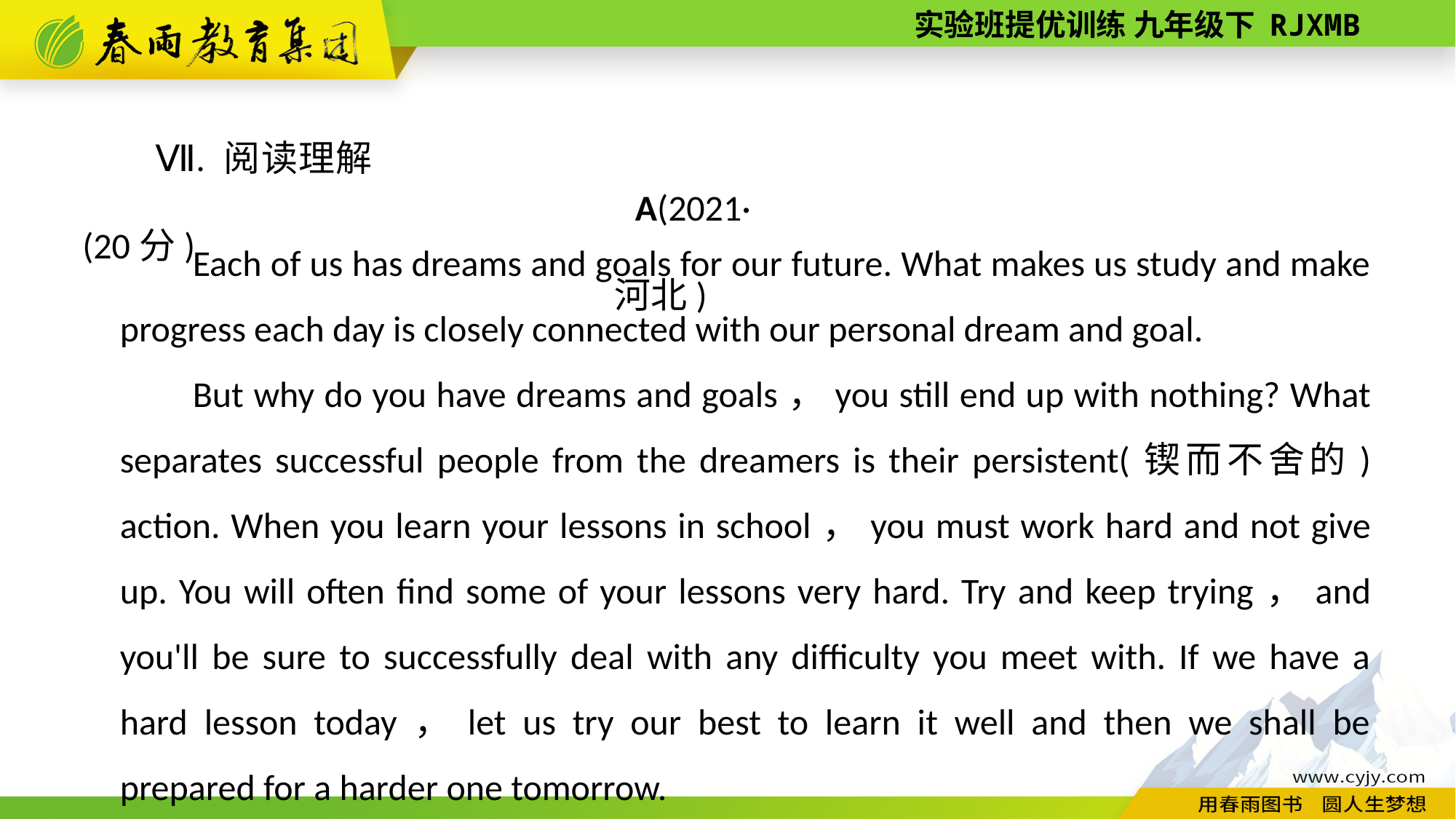

Ⅶ. 阅读理解(20分)
A(2021·河北)
Each of us has dreams and goals for our future. What makes us study and make progress each day is closely connected with our personal dream and goal.
But why do you have dreams and goals，you still end up with nothing? What separates successful people from the dreamers is their persistent(锲而不舍的) action. When you learn your lessons in school，you must work hard and not give up. You will often find some of your lessons very hard. Try and keep trying，and you'll be sure to successfully deal with any difficulty you meet with. If we have a hard lesson today，let us try our best to learn it well and then we shall be prepared for a harder one tomorrow.